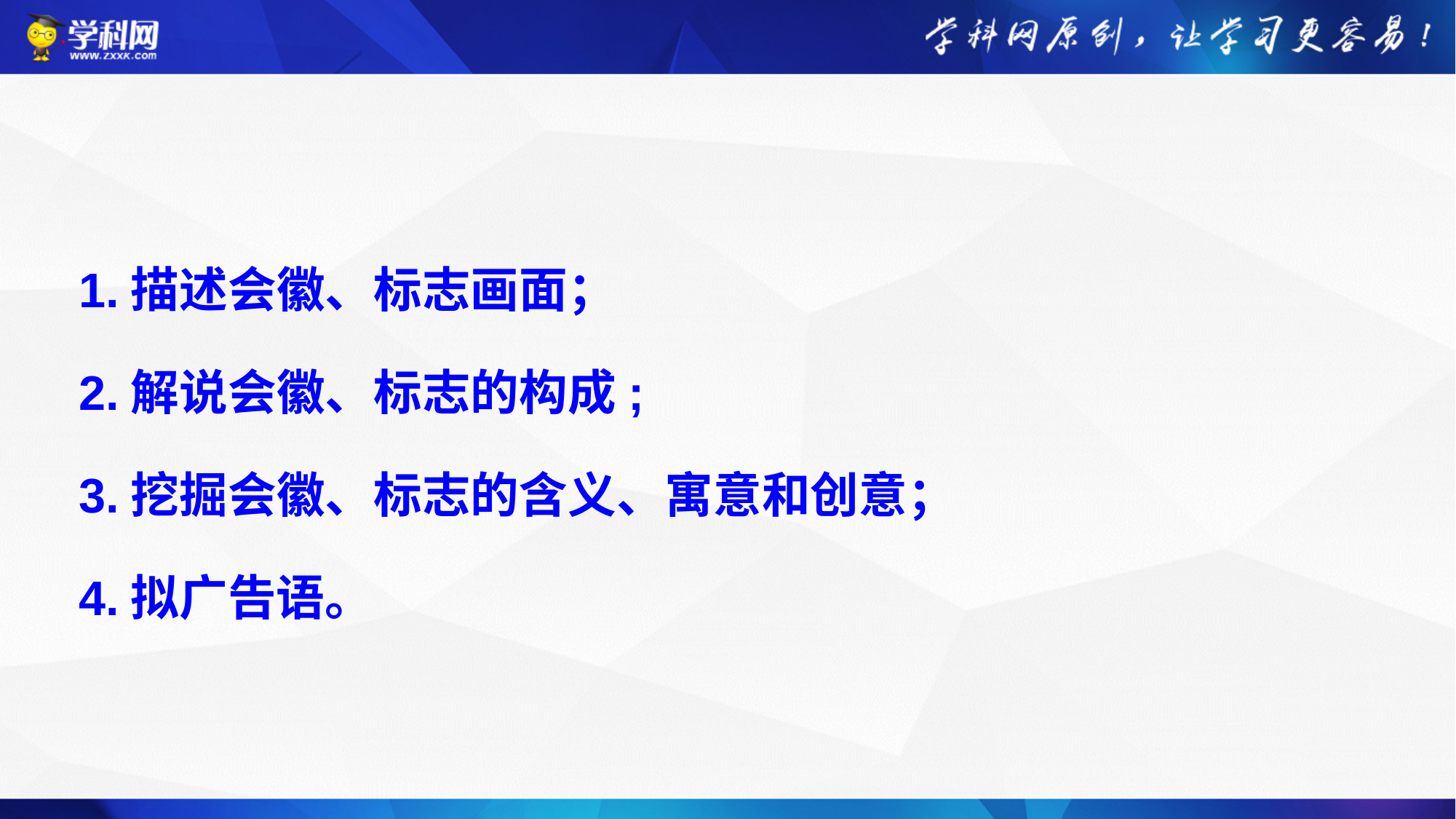

1.描述会徽、标志画面；
2.解说会徽、标志的构成;
3.挖掘会徽、标志的含义、寓意和创意；
4.拟广告语。